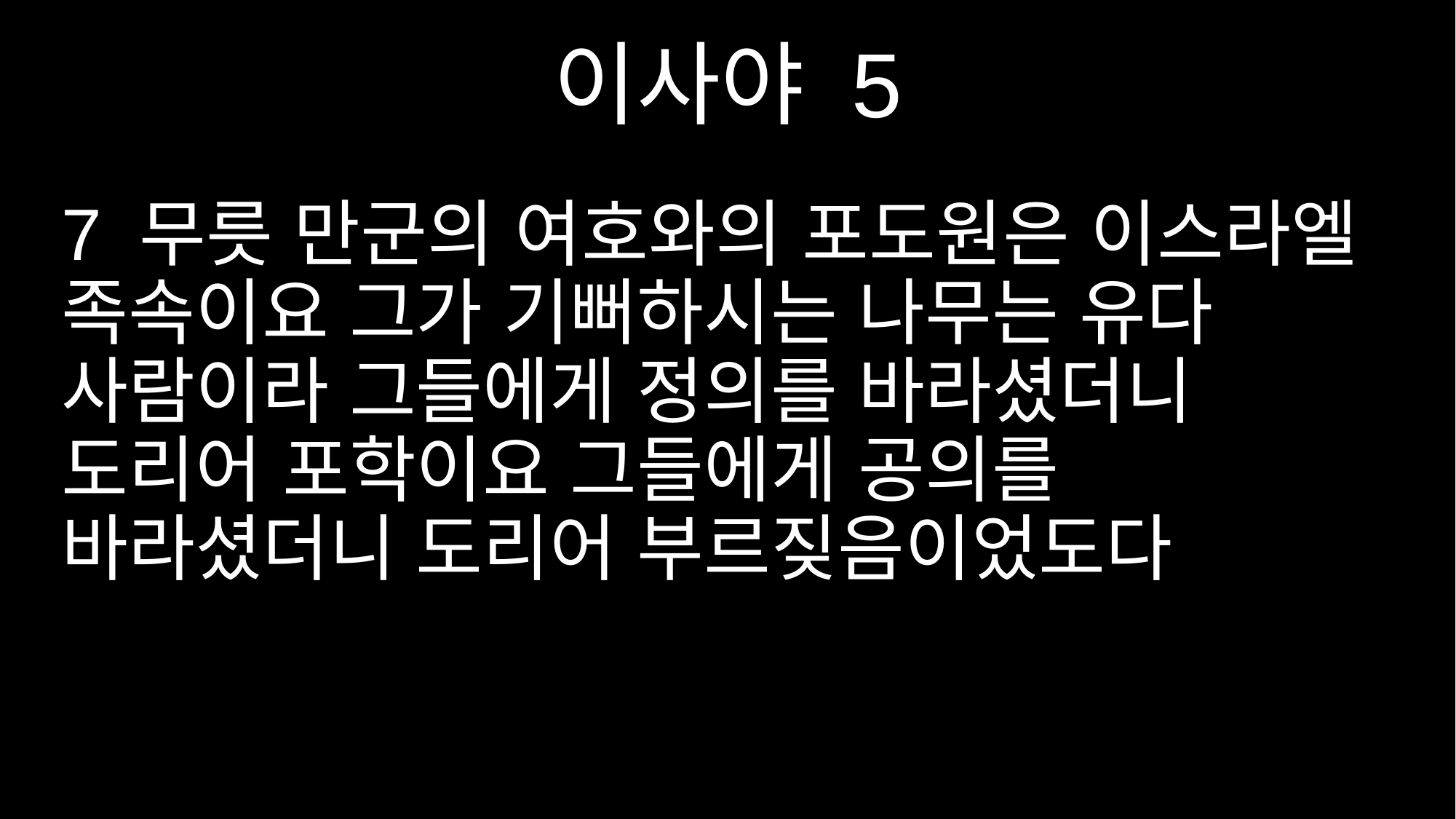

이사야 5
7 무릇 만군의 여호와의 포도원은 이스라엘 족속이요 그가 기뻐하시는 나무는 유다 사람이라 그들에게 정의를 바라셨더니 도리어 포학이요 그들에게 공의를 바라셨더니 도리어 부르짖음이었도다